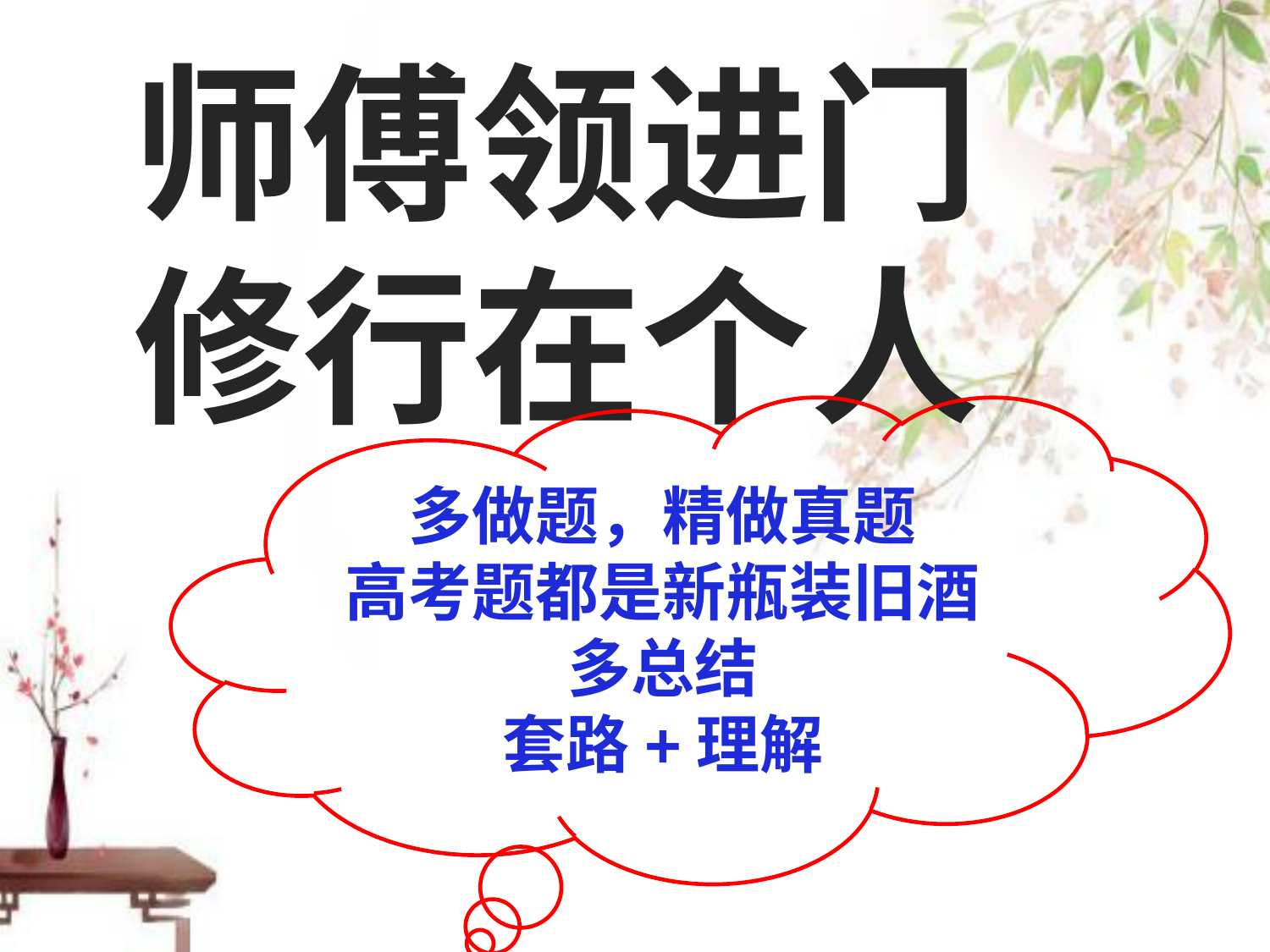

师傅领进门
修行在个人
多做题，精做真题
高考题都是新瓶装旧酒
多总结
套路+理解